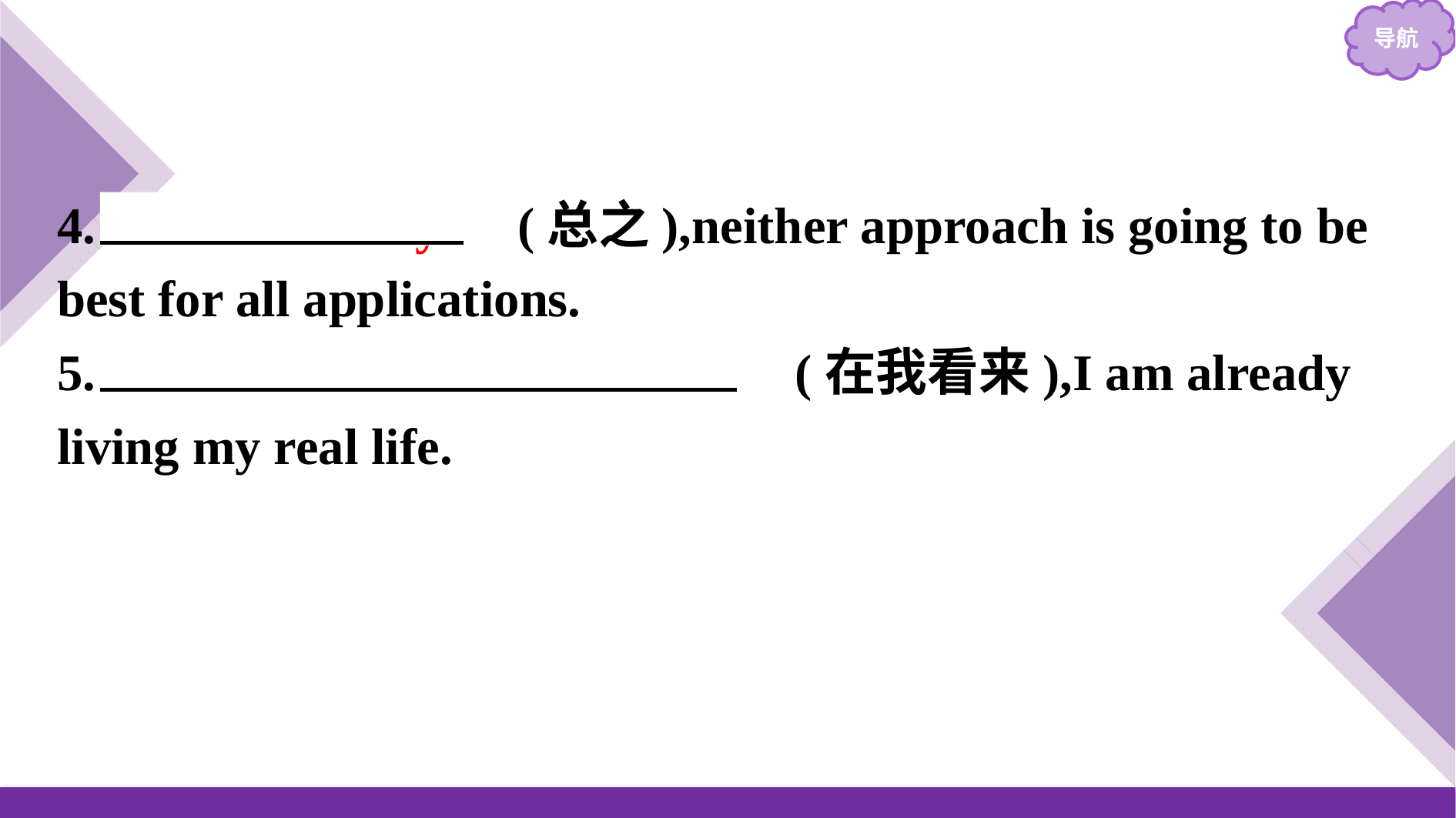

4.　In summary　(总之),neither approach is going to be best for all applications.
5.　As far as I am concerned　(在我看来),I am already living my real life.